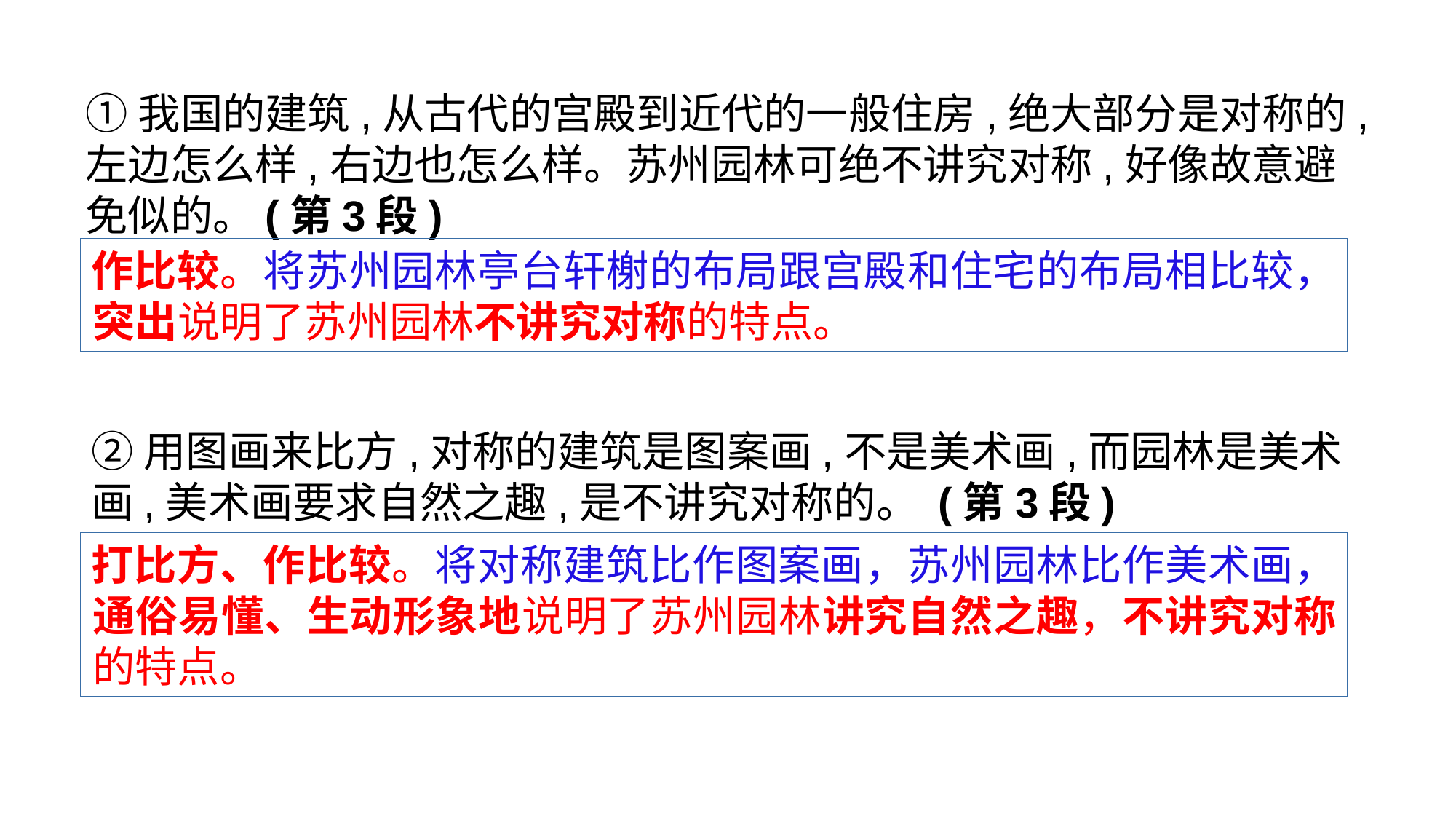

①我国的建筑,从古代的宫殿到近代的一般住房,绝大部分是对称的,左边怎么样,右边也怎么样。苏州园林可绝不讲究对称,好像故意避免似的。(第3段)

作比较。将苏州园林亭台轩榭的布局跟宫殿和住宅的布局相比较，突出说明了苏州园林不讲究对称的特点。
②用图画来比方,对称的建筑是图案画,不是美术画,而园林是美术画,美术画要求自然之趣,是不讲究对称的。 (第3段)
打比方、作比较。将对称建筑比作图案画，苏州园林比作美术画，通俗易懂、生动形象地说明了苏州园林讲究自然之趣，不讲究对称的特点。